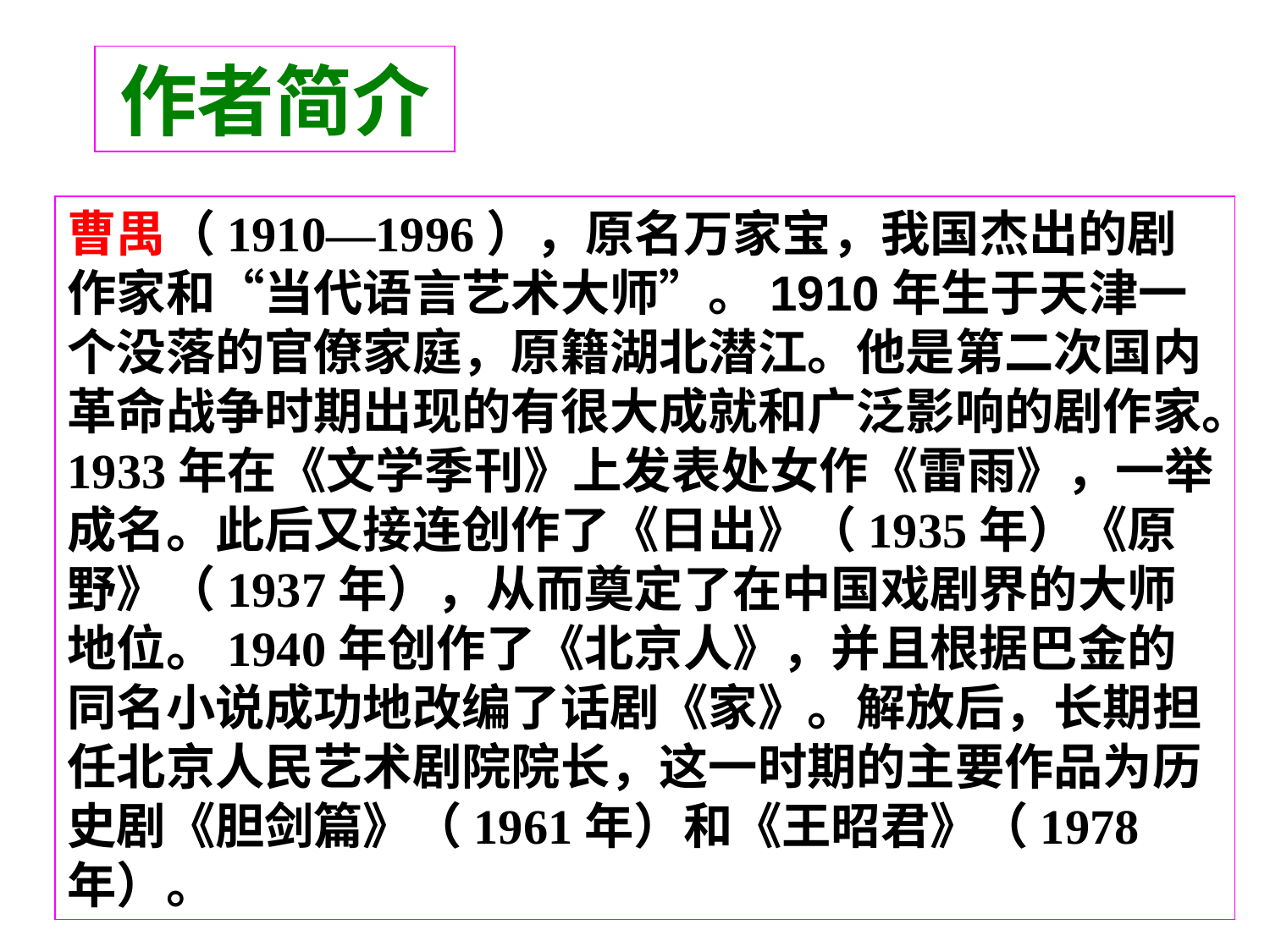

作者简介
曹禺（1910—1996），原名万家宝，我国杰出的剧作家和“当代语言艺术大师”。1910年生于天津一个没落的官僚家庭，原籍湖北潜江。他是第二次国内革命战争时期出现的有很大成就和广泛影响的剧作家。1933年在《文学季刊》上发表处女作《雷雨》，一举成名。此后又接连创作了《日出》（1935年）《原野》（1937年），从而奠定了在中国戏剧界的大师地位。1940年创作了《北京人》，并且根据巴金的同名小说成功地改编了话剧《家》。解放后，长期担任北京人民艺术剧院院长，这一时期的主要作品为历史剧《胆剑篇》（1961年）和《王昭君》（1978年）。